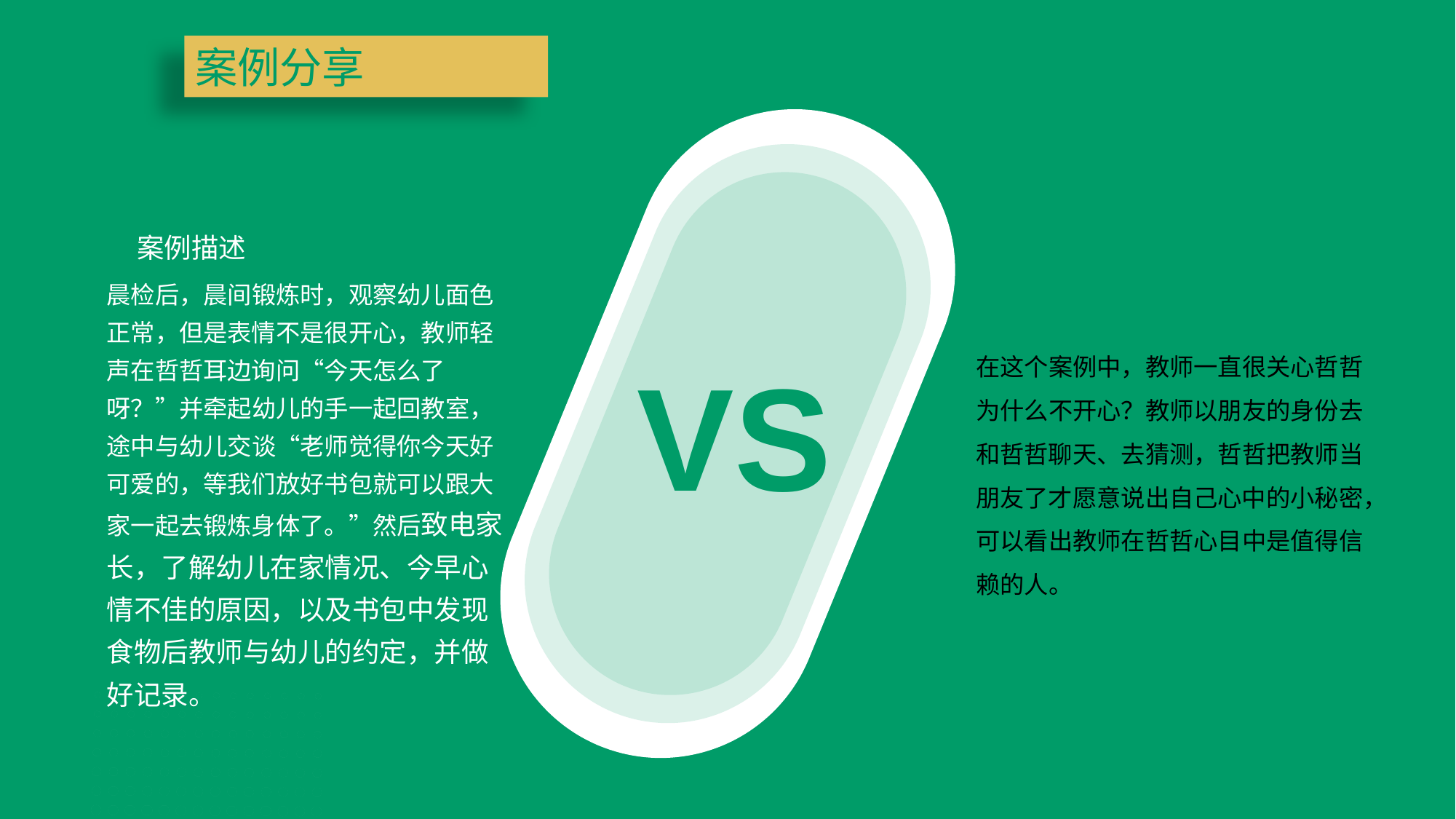

案例分享

案例描述
案例分析
晨检后，晨间锻炼时，观察幼儿面色正常，但是表情不是很开心，教师轻声在哲哲耳边询问“今天怎么了呀？”并牵起幼儿的手一起回教室，途中与幼儿交谈“老师觉得你今天好可爱的，等我们放好书包就可以跟大家一起去锻炼身体了。”然后致电家长，了解幼儿在家情况、今早心情不佳的原因，以及书包中发现食物后教师与幼儿的约定，并做好记录。

在这个案例中，教师一直很关心哲哲为什么不开心？教师以朋友的身份去和哲哲聊天、去猜测，哲哲把教师当朋友了才愿意说出自己心中的小秘密，可以看出教师在哲哲心目中是值得信赖的人。
VS